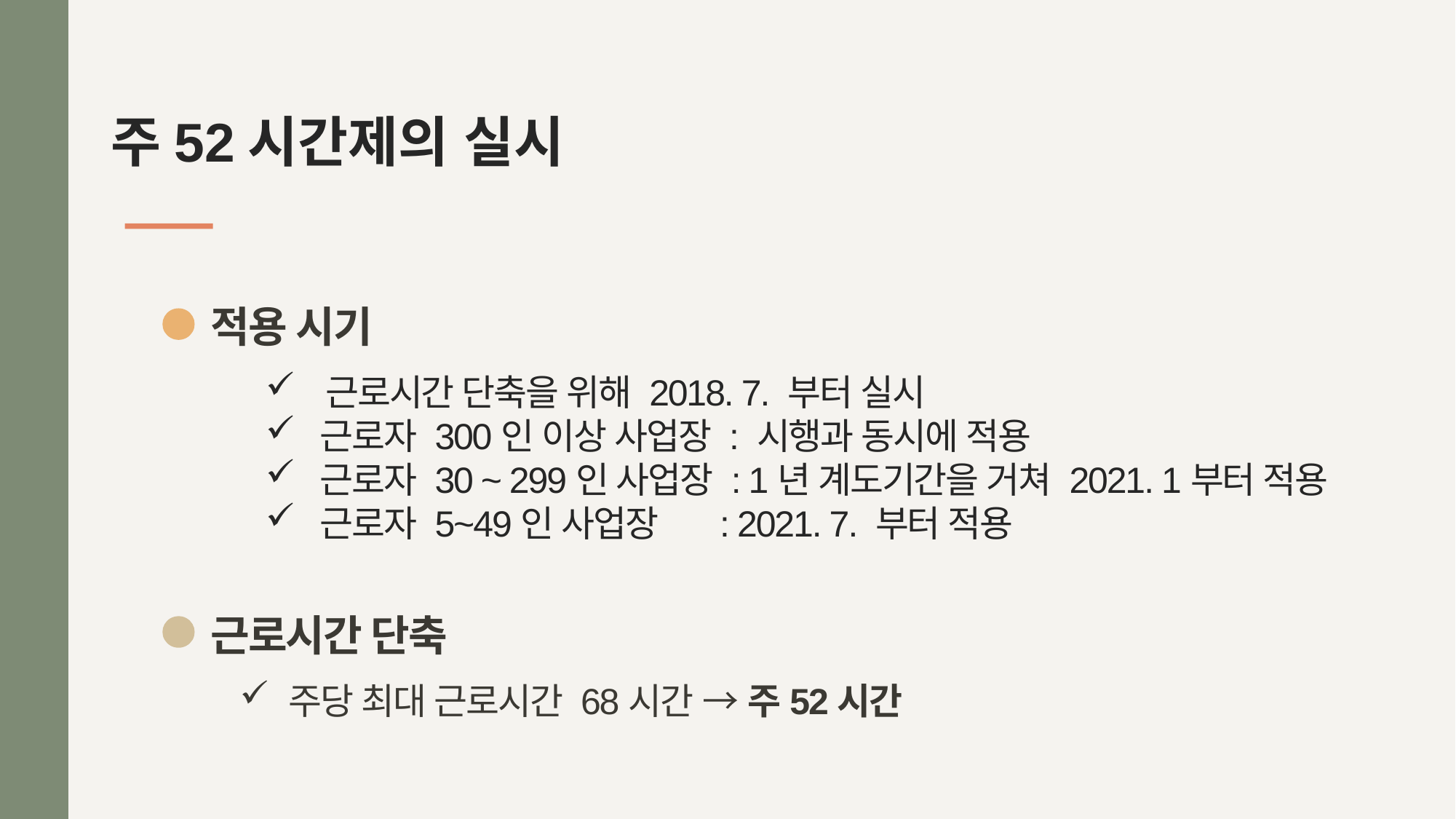

# 주52시간제의 실시

적용 시기

 근로시간 단축을 위해 2018. 7. 부터 실시
근로자 300인 이상 사업장 : 시행과 동시에 적용
근로자 30 ~ 299인 사업장 : 1년 계도기간을 거쳐 2021. 1부터 적용
근로자 5~49인 사업장      : 2021. 7. 부터 적용

근로시간 단축

 주당 최대 근로시간 68시간 → 주52시간